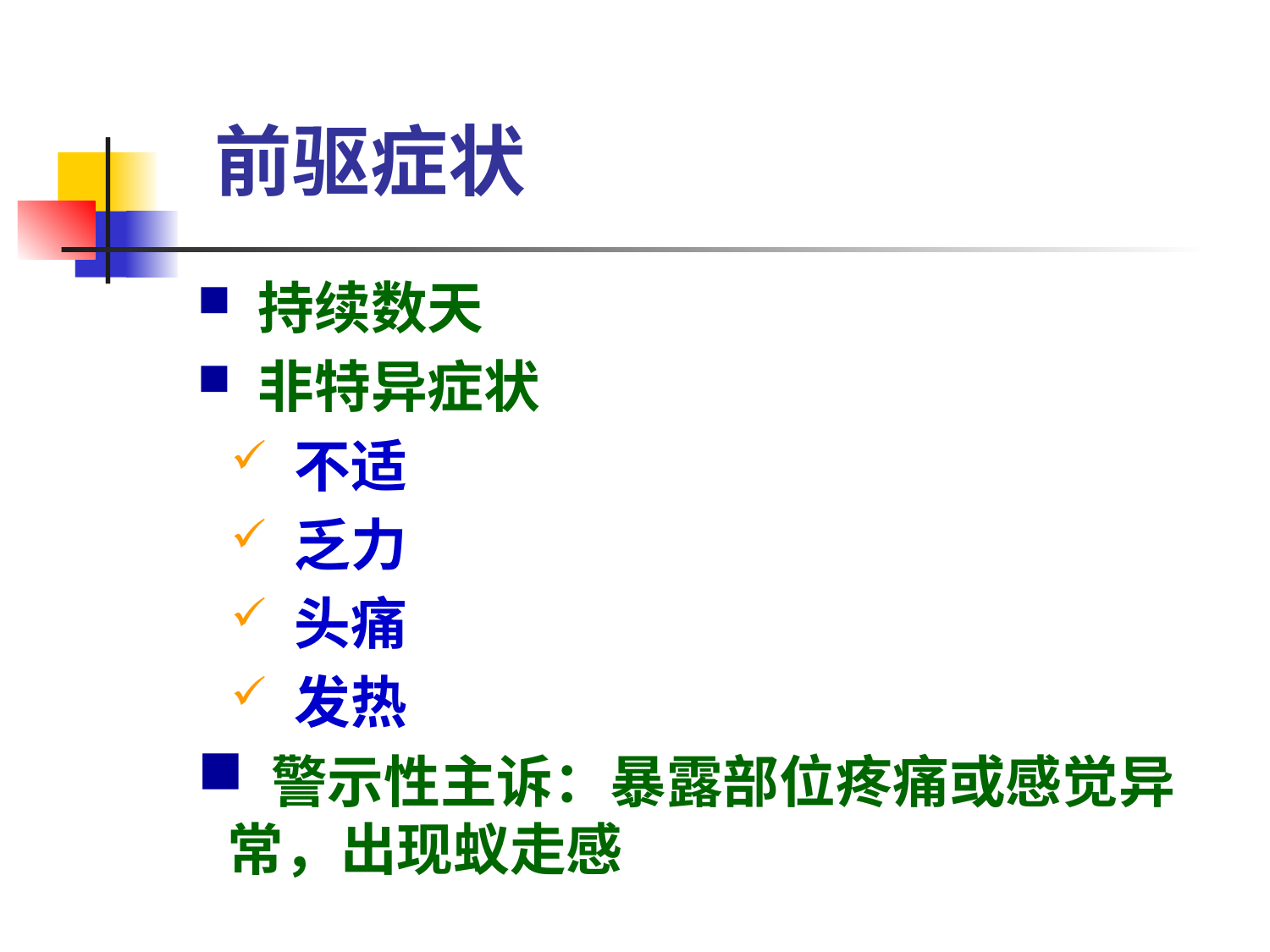

前驱症状
 持续数天
 非特异症状
 不适
 乏力
 头痛
 发热
 警示性主诉：暴露部位疼痛或感觉异常，出现蚁走感